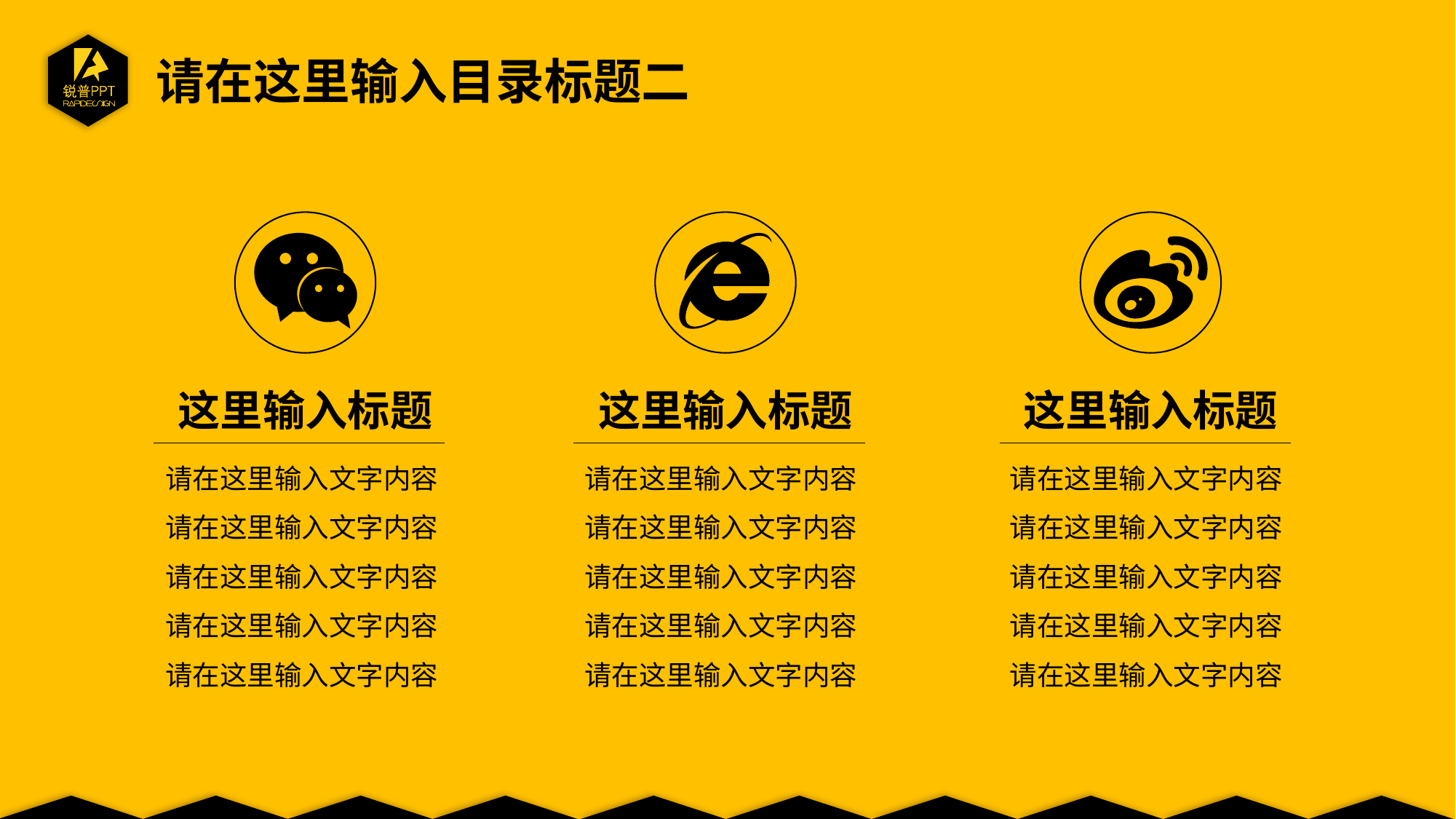

请在这里输入目录标题二

这里输入标题
这里输入标题
这里输入标题
请在这里输入文字内容请在这里输入文字内容请在这里输入文字内容请在这里输入文字内容请在这里输入文字内容
请在这里输入文字内容请在这里输入文字内容请在这里输入文字内容请在这里输入文字内容请在这里输入文字内容
请在这里输入文字内容请在这里输入文字内容请在这里输入文字内容请在这里输入文字内容请在这里输入文字内容